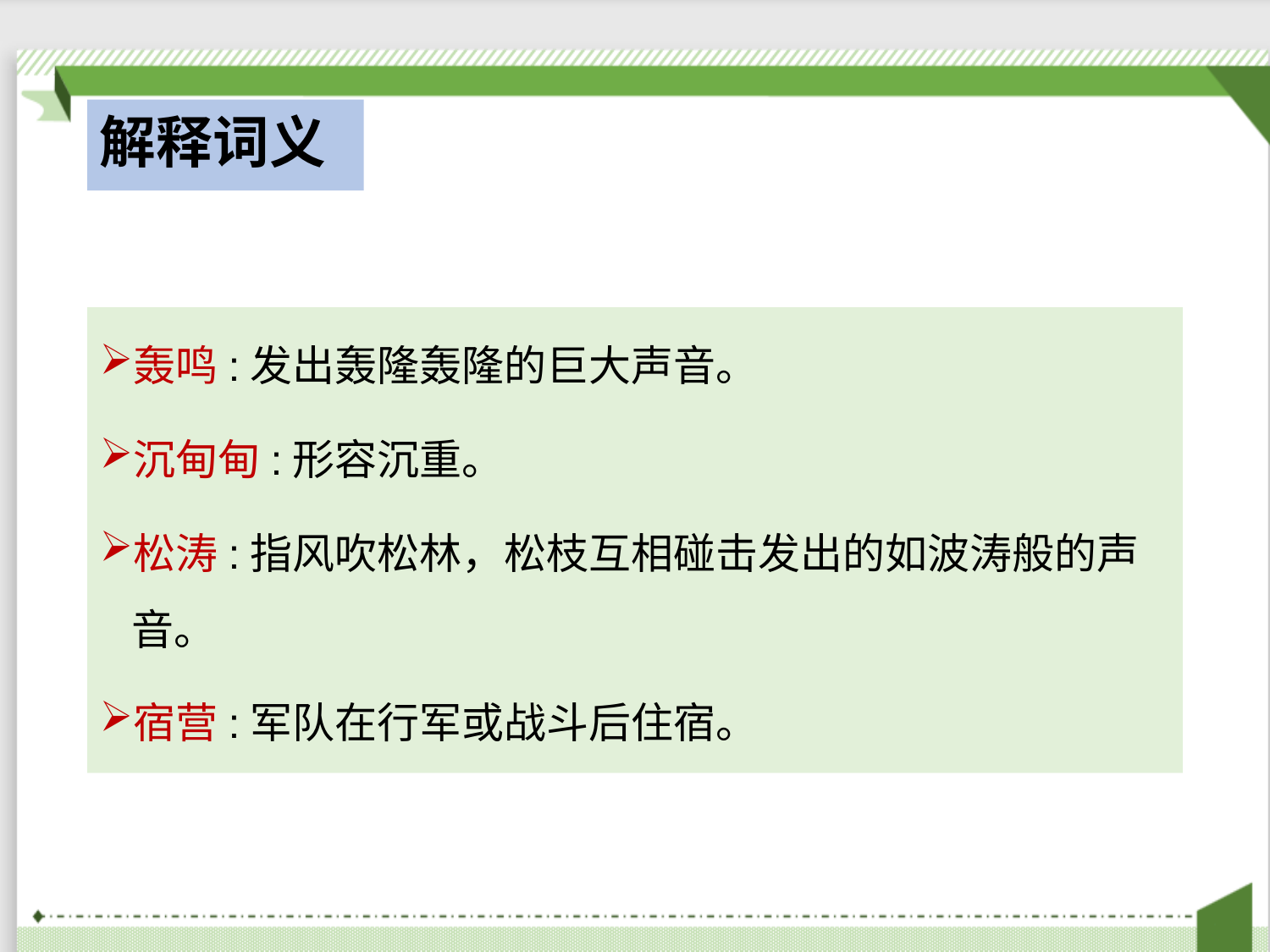

# 解释词义
轰鸣:发出轰隆轰隆的巨大声音。
沉甸甸:形容沉重。
松涛:指风吹松林，松枝互相碰击发出的如波涛般的声音。
宿营:军队在行军或战斗后住宿。